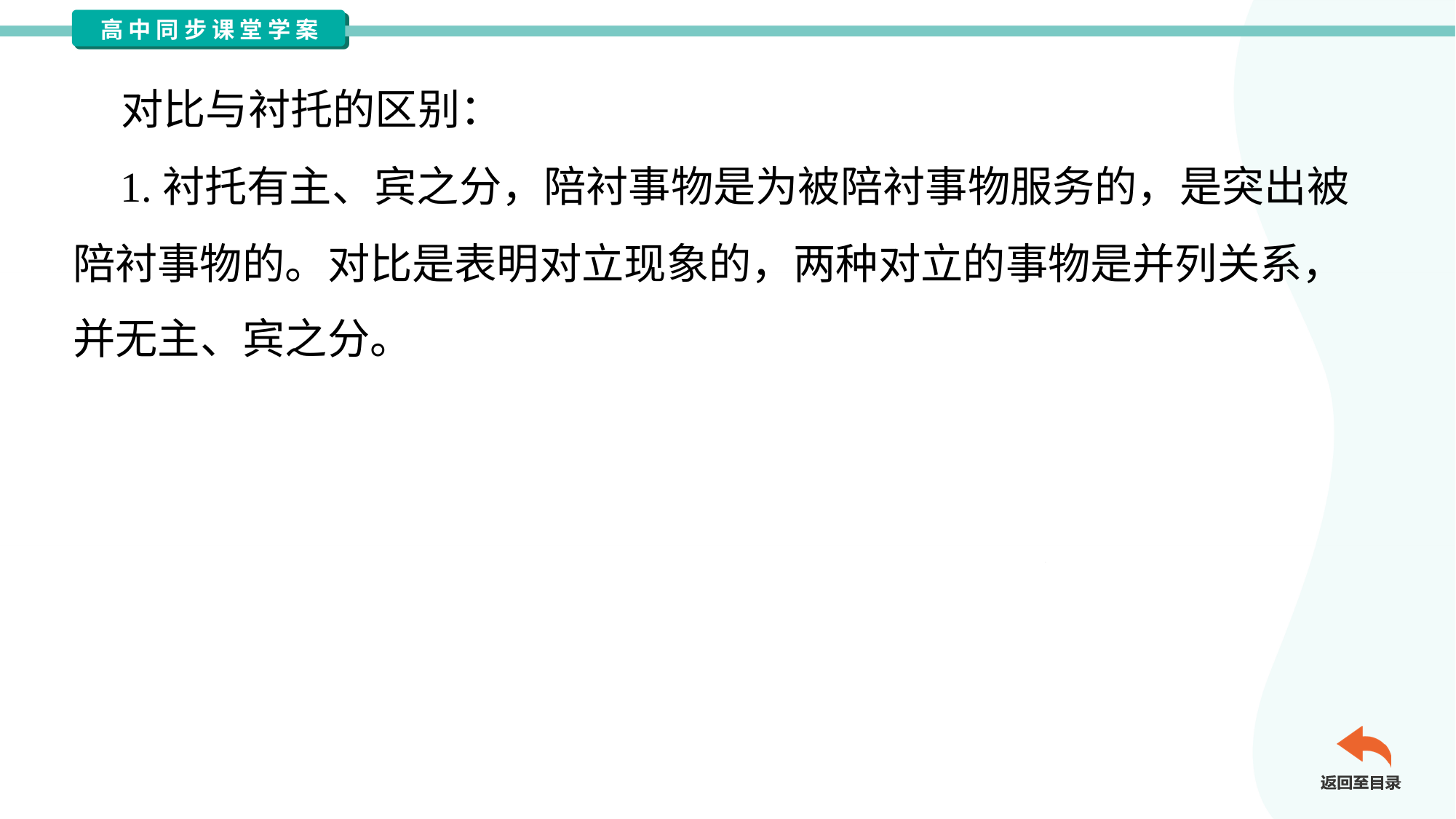

对比与衬托的区别：
    1.衬托有主、宾之分，陪衬事物是为被陪衬事物服务的，是突出被
陪衬事物的。对比是表明对立现象的，两种对立的事物是并列关系，
并无主、宾之分。